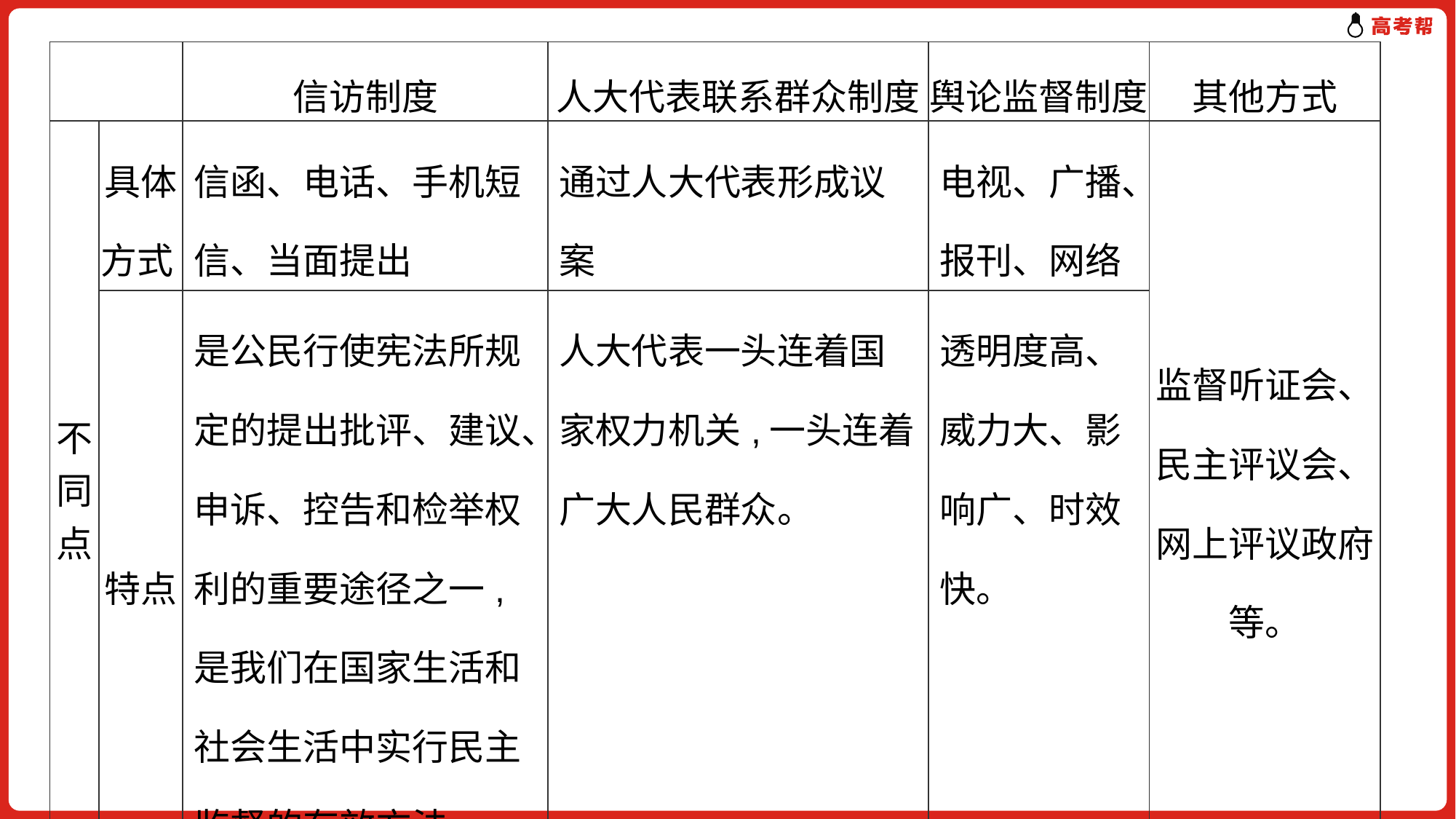

|  |  | 信访制度 | 人大代表联系群众制度 | 舆论监督制度 | 其他方式 |
| --- | --- | --- | --- | --- | --- |
| 不同点 | 具体方式 | 信函、电话、手机短信、当面提出 | 通过人大代表形成议案 | 电视、广播、报刊、网络 | 监督听证会、民主评议会、网上评议政府等。 |
|  | 特点 | 是公民行使宪法所规定的提出批评、建议、申诉、控告和检举权利的重要途径之一,是我们在国家生活和社会生活中实行民主监督的有效方法。 | 人大代表一头连着国家权力机关,一头连着广大人民群众。 | 透明度高、威力大、影响广、时效快。 |  |